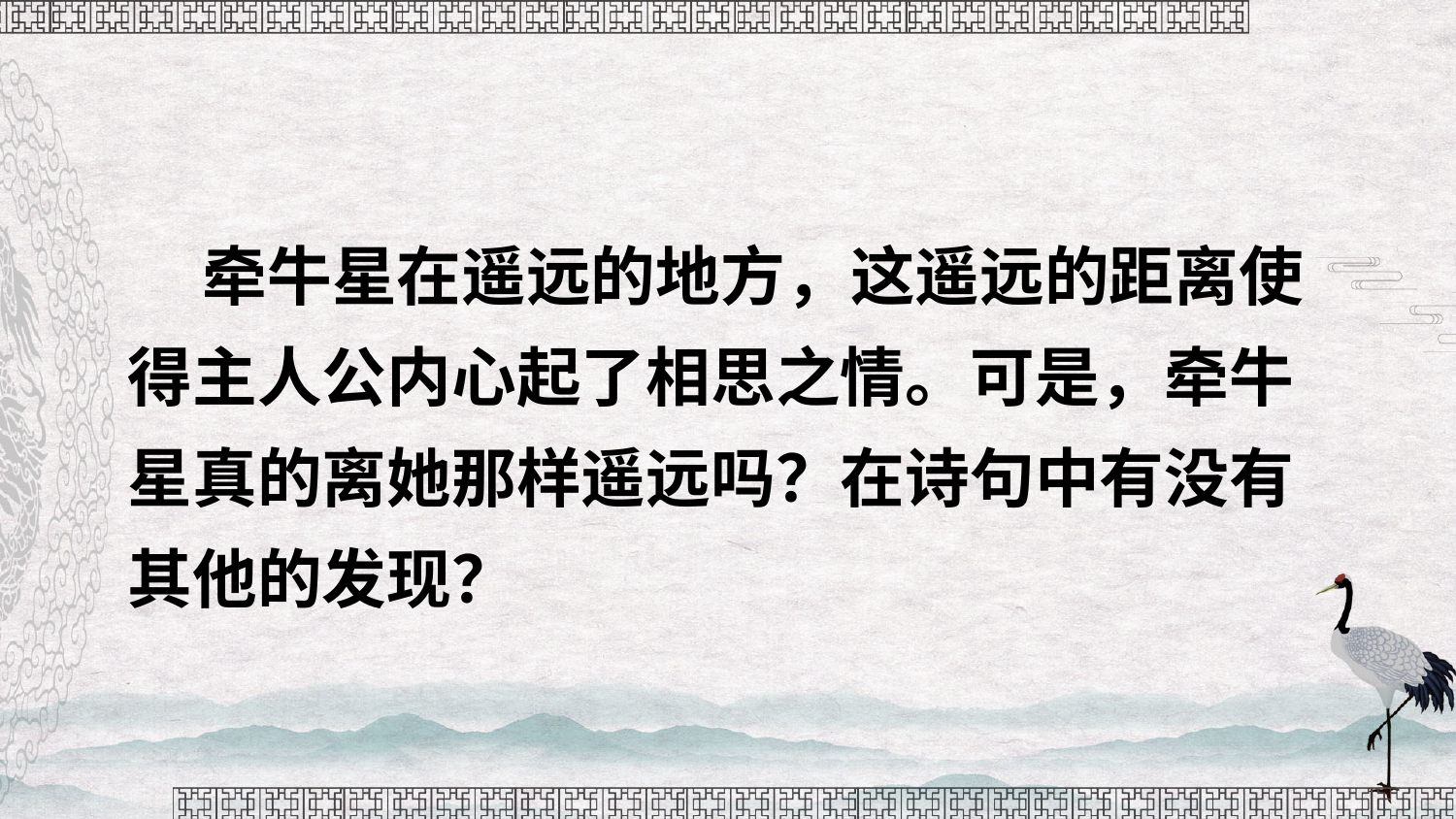

牵牛星在遥远的地方，这遥远的距离使得主人公内心起了相思之情。可是，牵牛星真的离她那样遥远吗？在诗句中有没有其他的发现？